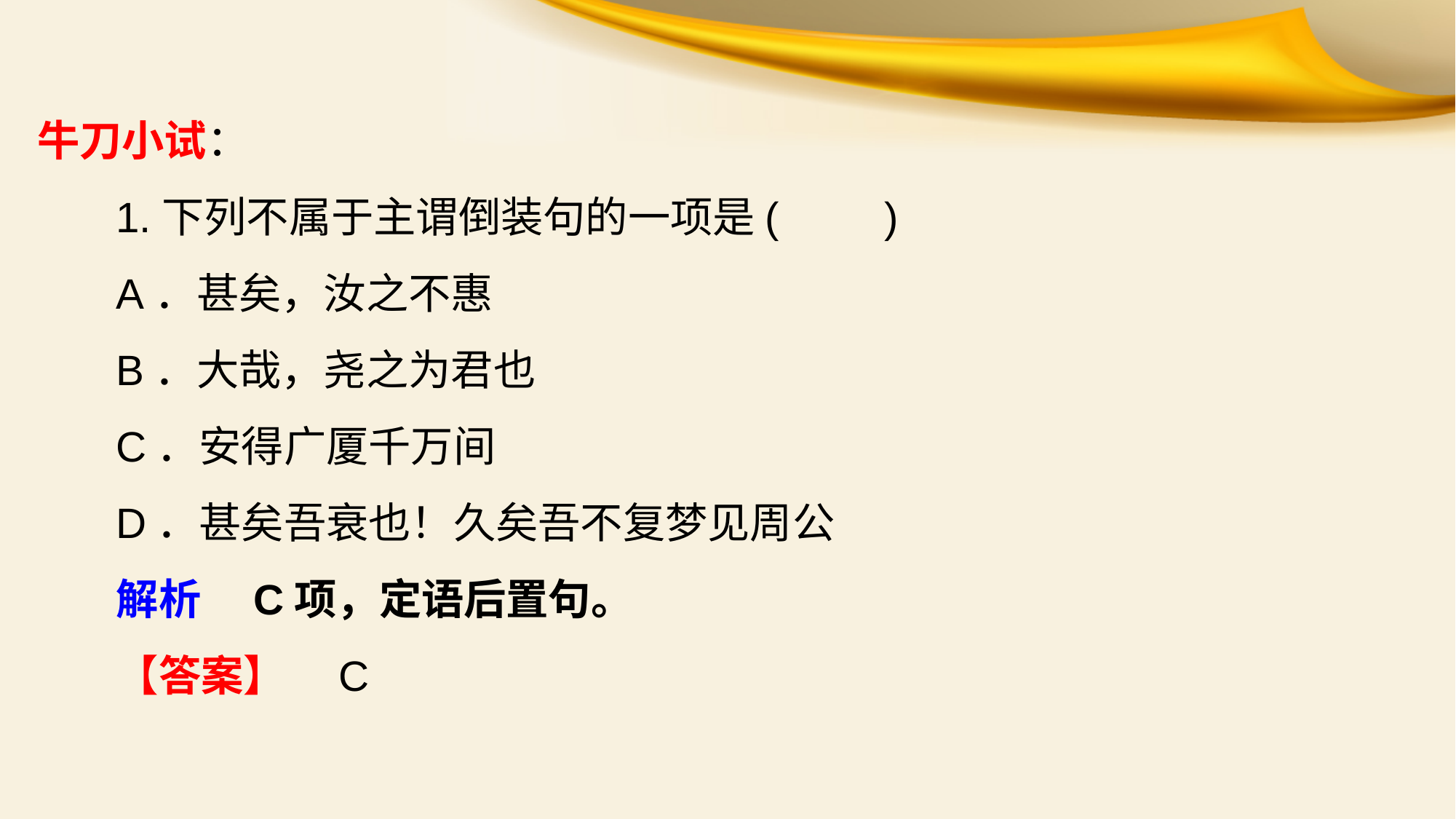

牛刀小试：
1.下列不属于主谓倒装句的一项是(　　)
A．甚矣，汝之不惠
B．大哉，尧之为君也
C．安得广厦千万间
D．甚矣吾衰也！久矣吾不复梦见周公
解析　C项，定语后置句。
【答案】　C